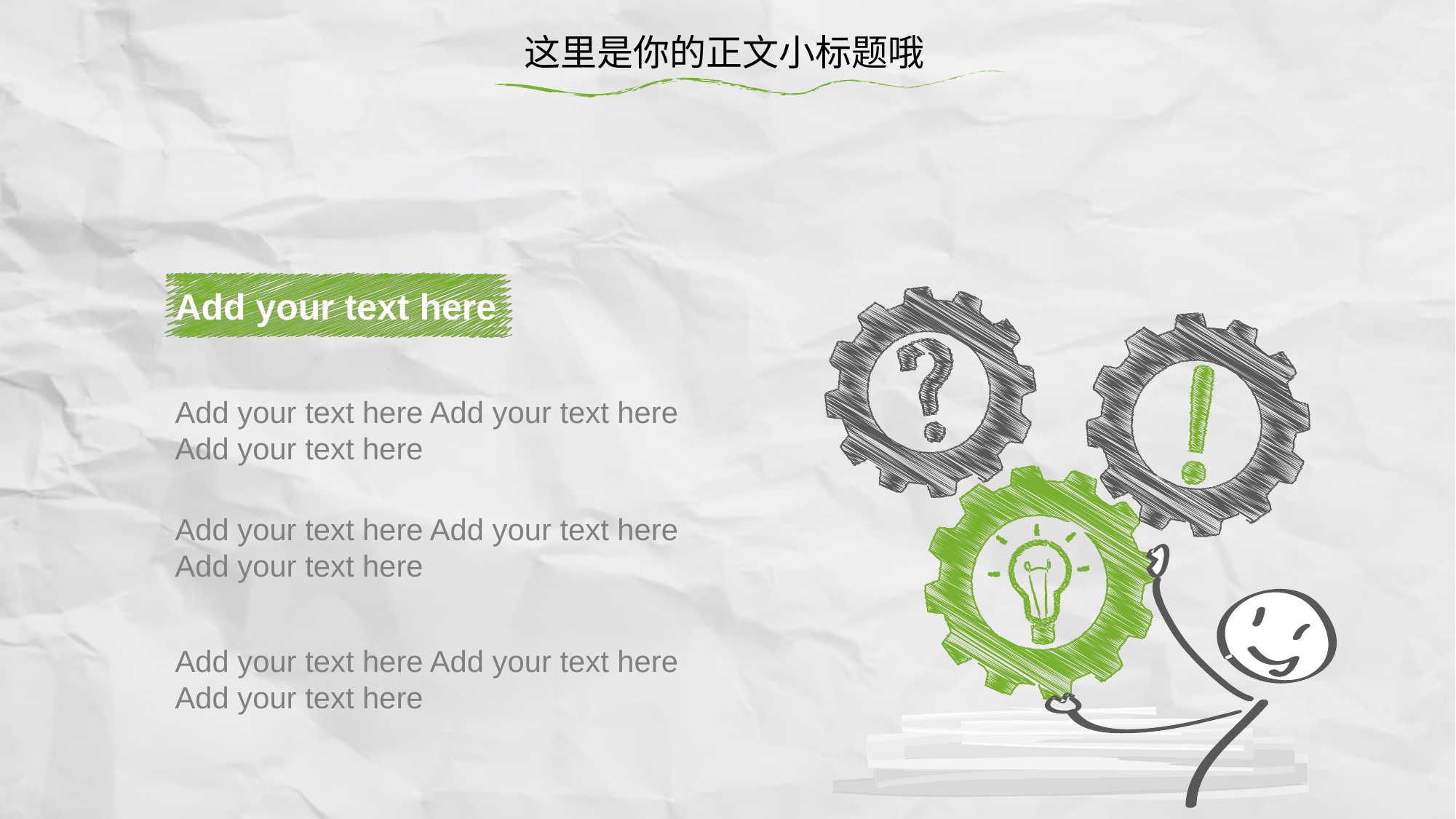

这里是你的正文小标题哦

Add your text here
Add your text here Add your text here Add your text here
Add your text here Add your text here Add your text here
Add your text here Add your text here Add your text here